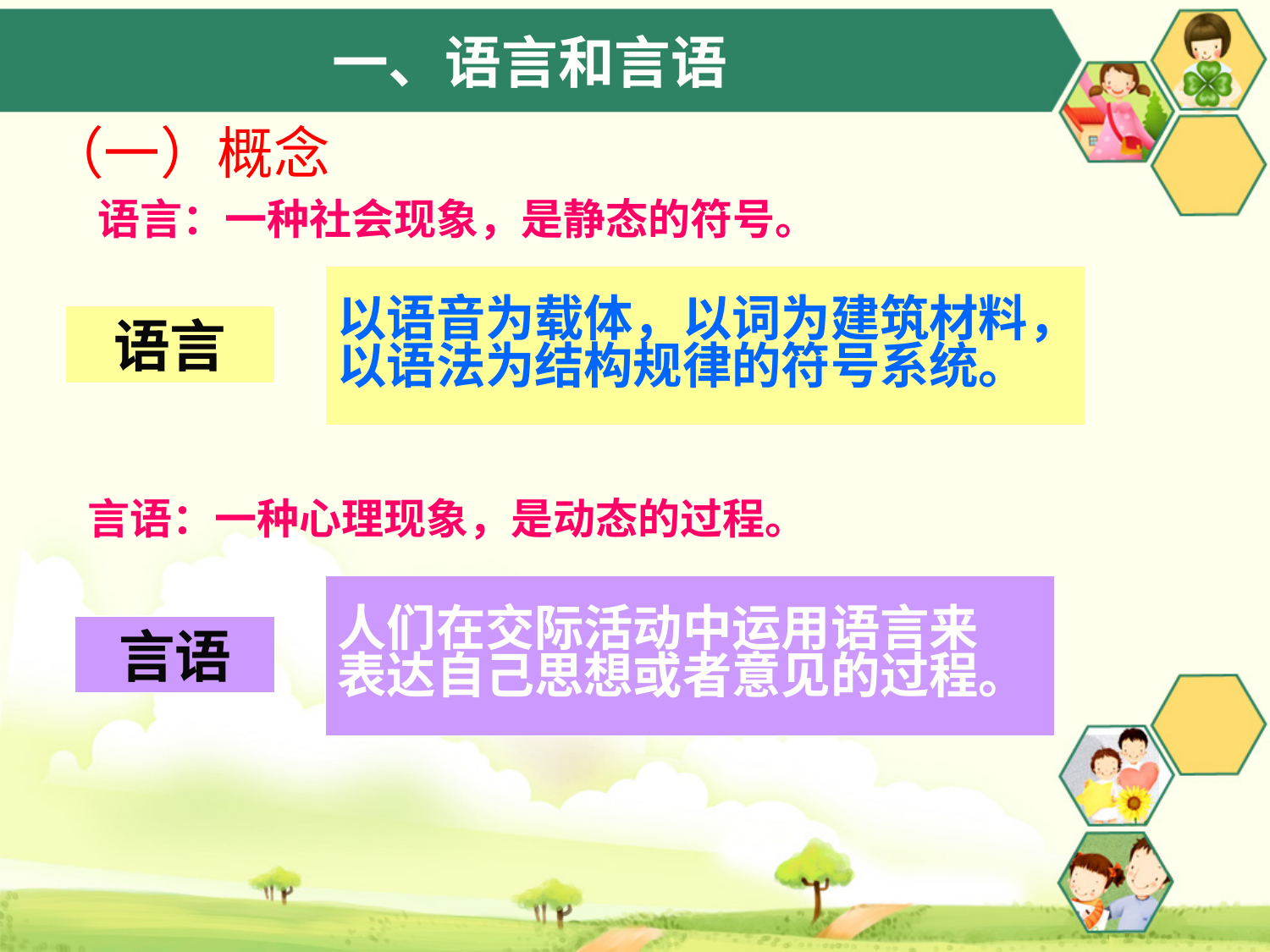

# 一、语言和言语
（一）概念
语言：一种社会现象，是静态的符号。
以语音为载体，以词为建筑材料，
以语法为结构规律的符号系统。
语言
言语：一种心理现象，是动态的过程。
人们在交际活动中运用语言来
表达自己思想或者意见的过程。
言语